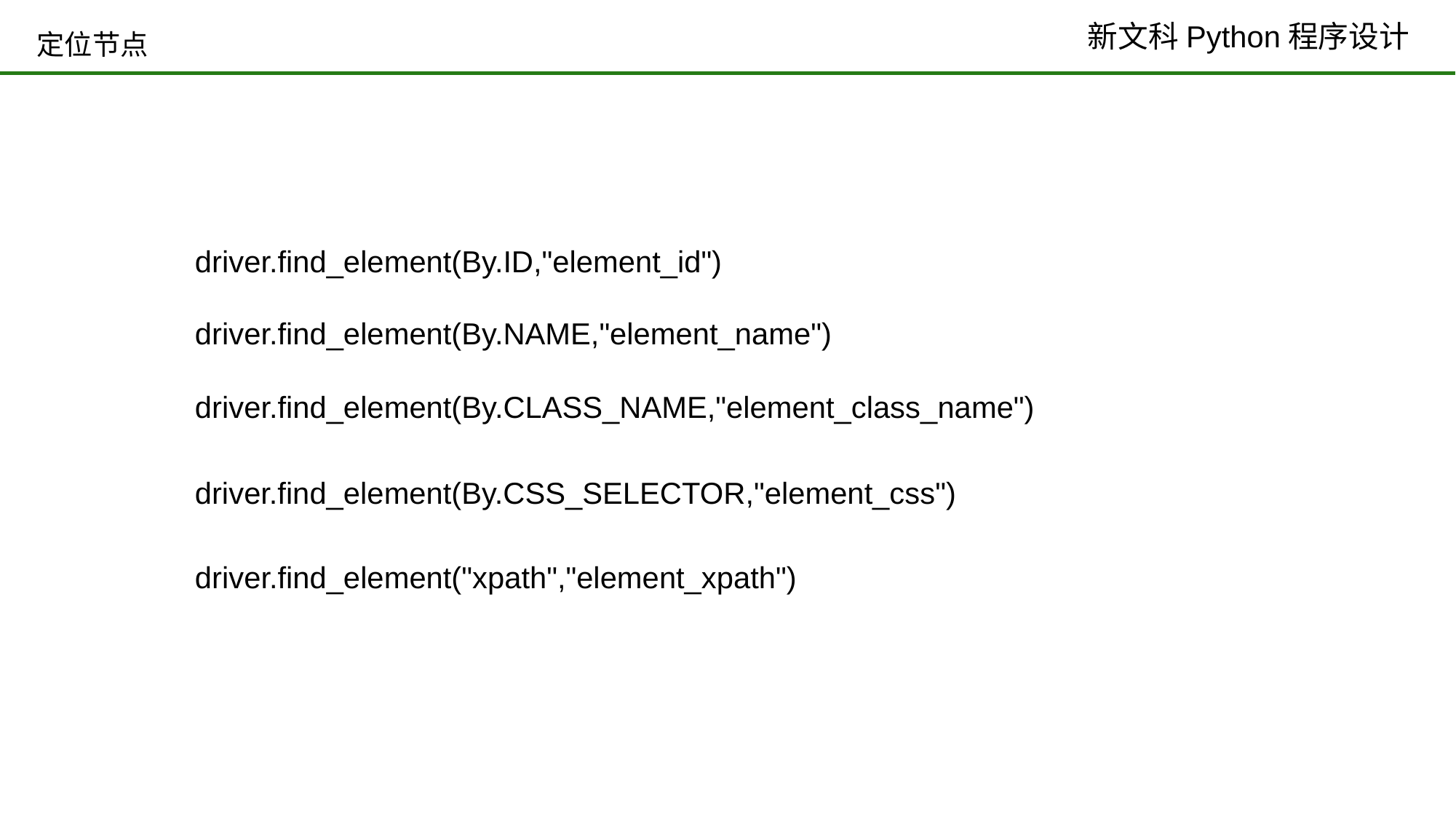

# 定位节点
driver.find_element(By.ID,"element_id")
driver.find_element(By.NAME,"element_name")
driver.find_element(By.CLASS_NAME,"element_class_name")
driver.find_element(By.CSS_SELECTOR,"element_css")
driver.find_element("xpath","element_xpath")